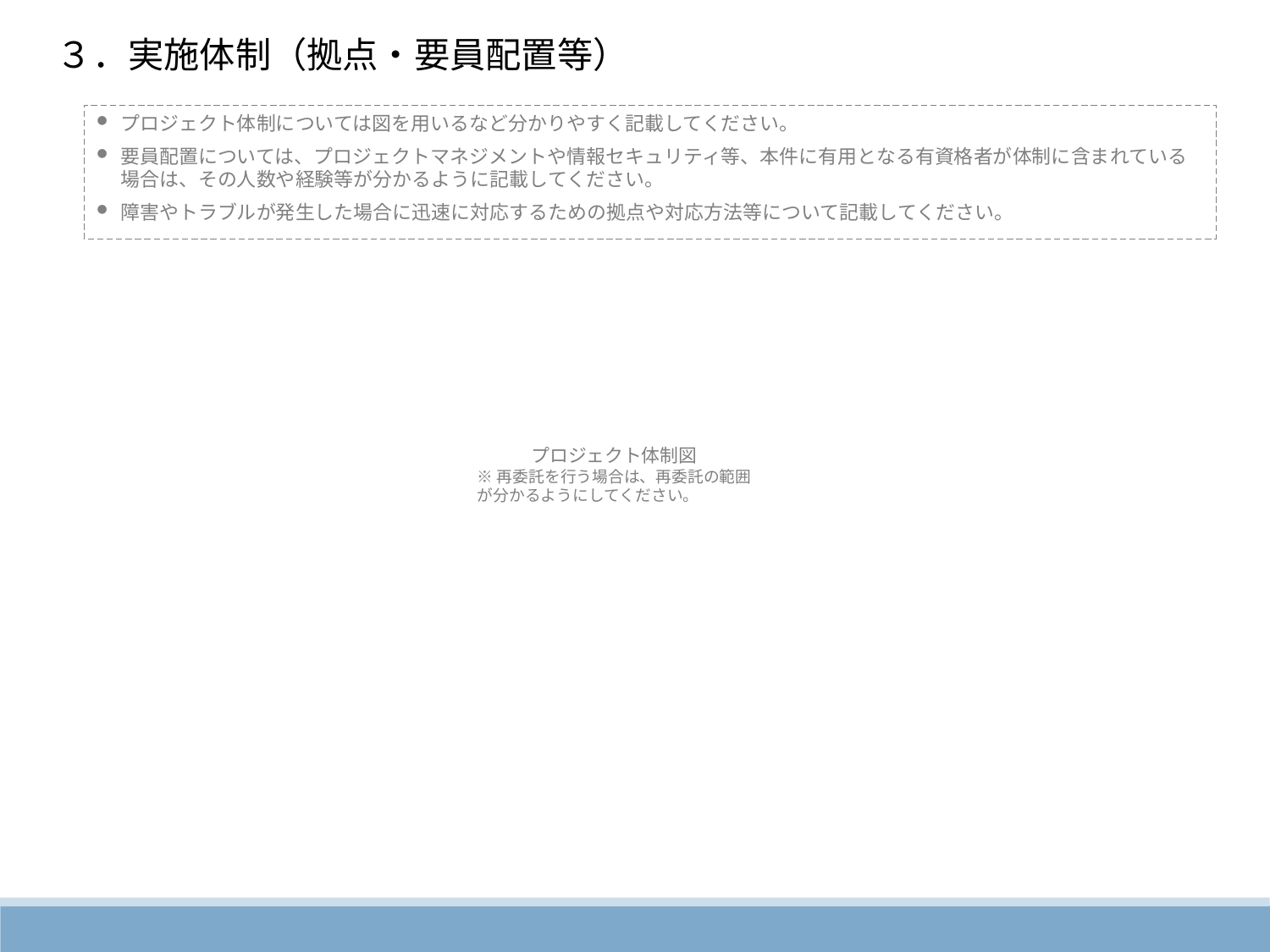

３．実施体制（拠点・要員配置等）
プロジェクト体制については図を用いるなど分かりやすく記載してください。
要員配置については、プロジェクトマネジメントや情報セキュリティ等、本件に有用となる有資格者が体制に含まれている場合は、その人数や経験等が分かるように記載してください。
障害やトラブルが発生した場合に迅速に対応するための拠点や対応方法等について記載してください。
プロジェクト体制図
※再委託を行う場合は、再委託の範囲が分かるようにしてください。